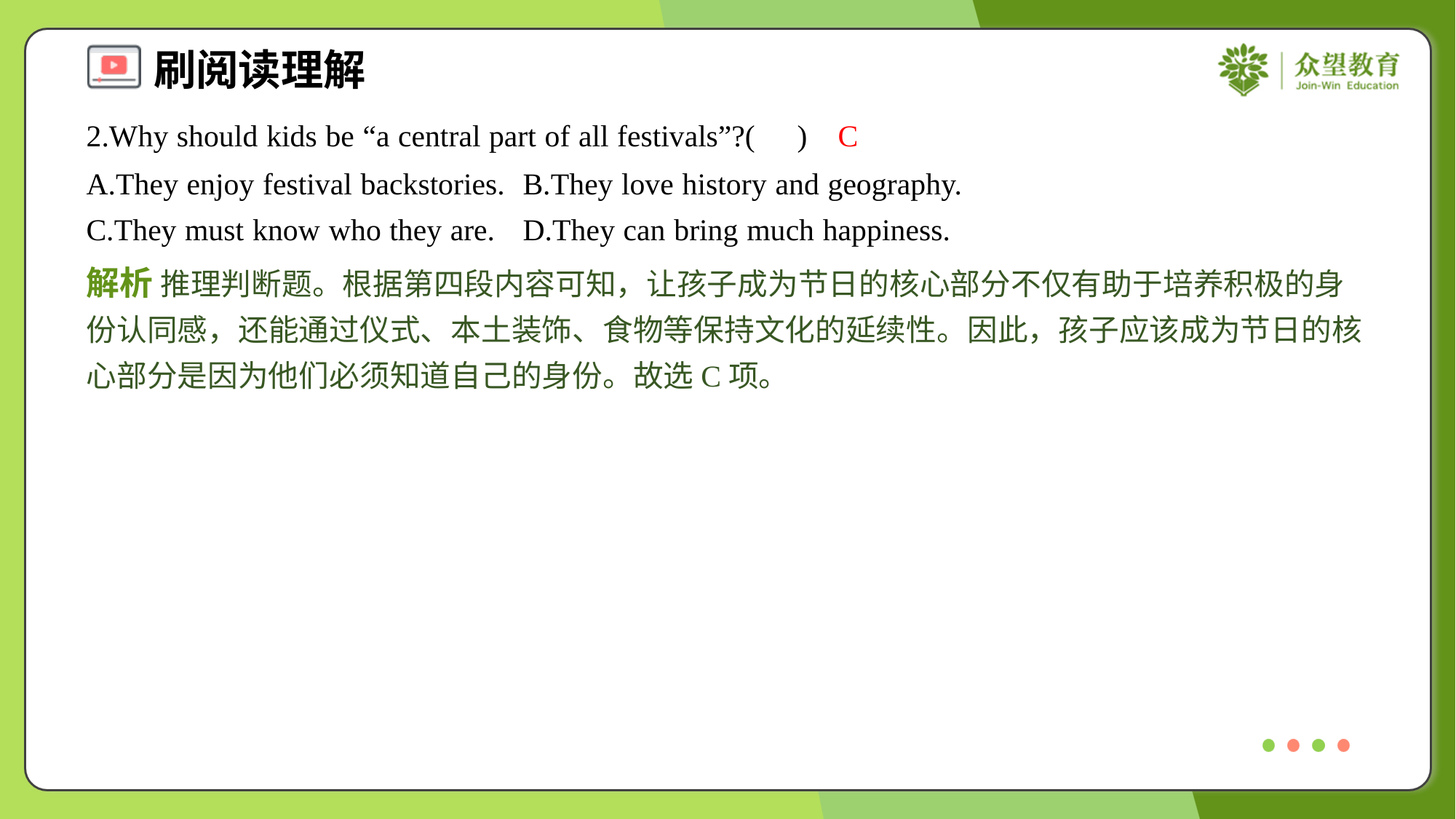

2.Why should kids be “a central part of all festivals”?(     )
C
A.They enjoy festival backstories.	B.They love history and geography.
C.They must know who they are.	D.They can bring much happiness.
解析 推理判断题。根据第四段内容可知，让孩子成为节日的核心部分不仅有助于培养积极的身份认同感，还能通过仪式、本土装饰、食物等保持文化的延续性。因此，孩子应该成为节日的核心部分是因为他们必须知道自己的身份。故选C项。